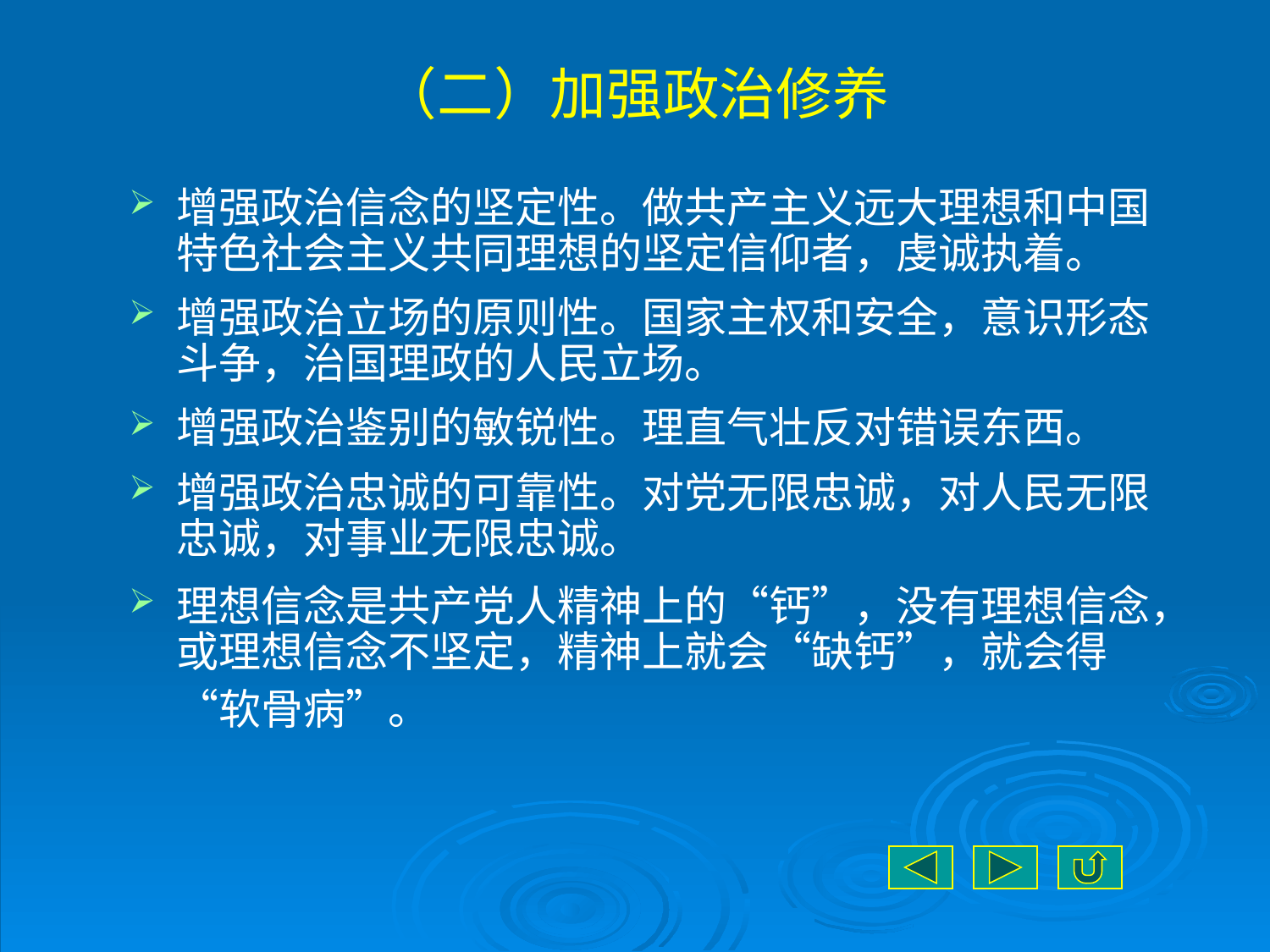

# （二）加强政治修养
增强政治信念的坚定性。做共产主义远大理想和中国特色社会主义共同理想的坚定信仰者，虔诚执着。
增强政治立场的原则性。国家主权和安全，意识形态斗争，治国理政的人民立场。
增强政治鉴别的敏锐性。理直气壮反对错误东西。
增强政治忠诚的可靠性。对党无限忠诚，对人民无限忠诚，对事业无限忠诚。
理想信念是共产党人精神上的“钙”，没有理想信念，或理想信念不坚定，精神上就会“缺钙”，就会得“软骨病”。